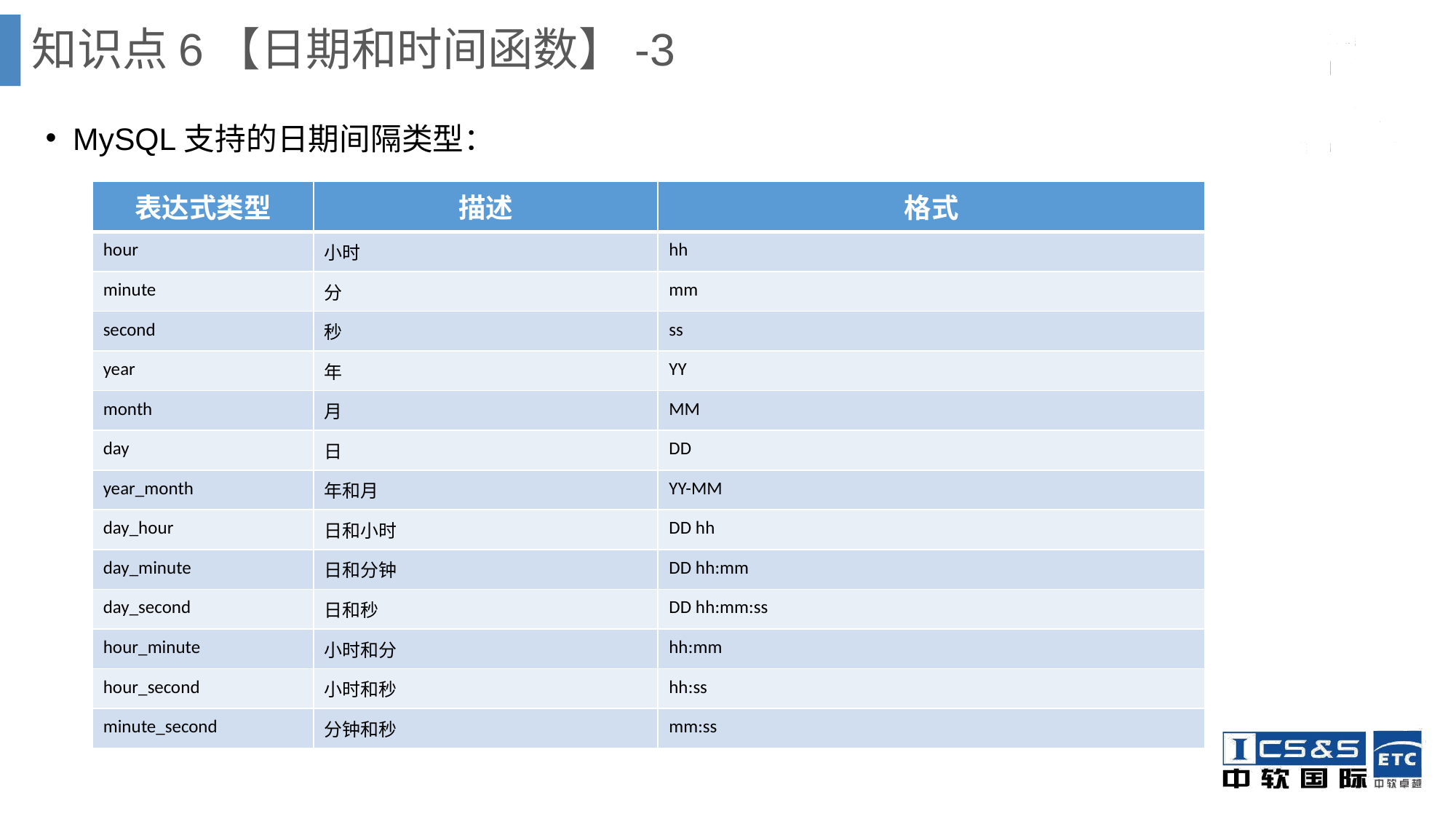

知识点6【日期和时间函数】-3
MySQL支持的日期间隔类型：

| 表达式类型 | 描述 | 格式 |
| --- | --- | --- |
| hour | 小时 | hh |
| minute | 分 | mm |
| second | 秒 | ss |
| year | 年 | YY |
| month | 月 | MM |
| day | 日 | DD |
| year\_month | 年和月 | YY-MM |
| day\_hour | 日和小时 | DD hh |
| day\_minute | 日和分钟 | DD hh:mm |
| day\_second | 日和秒 | DD hh:mm:ss |
| hour\_minute | 小时和分 | hh:mm |
| hour\_second | 小时和秒 | hh:ss |
| minute\_second | 分钟和秒 | mm:ss |